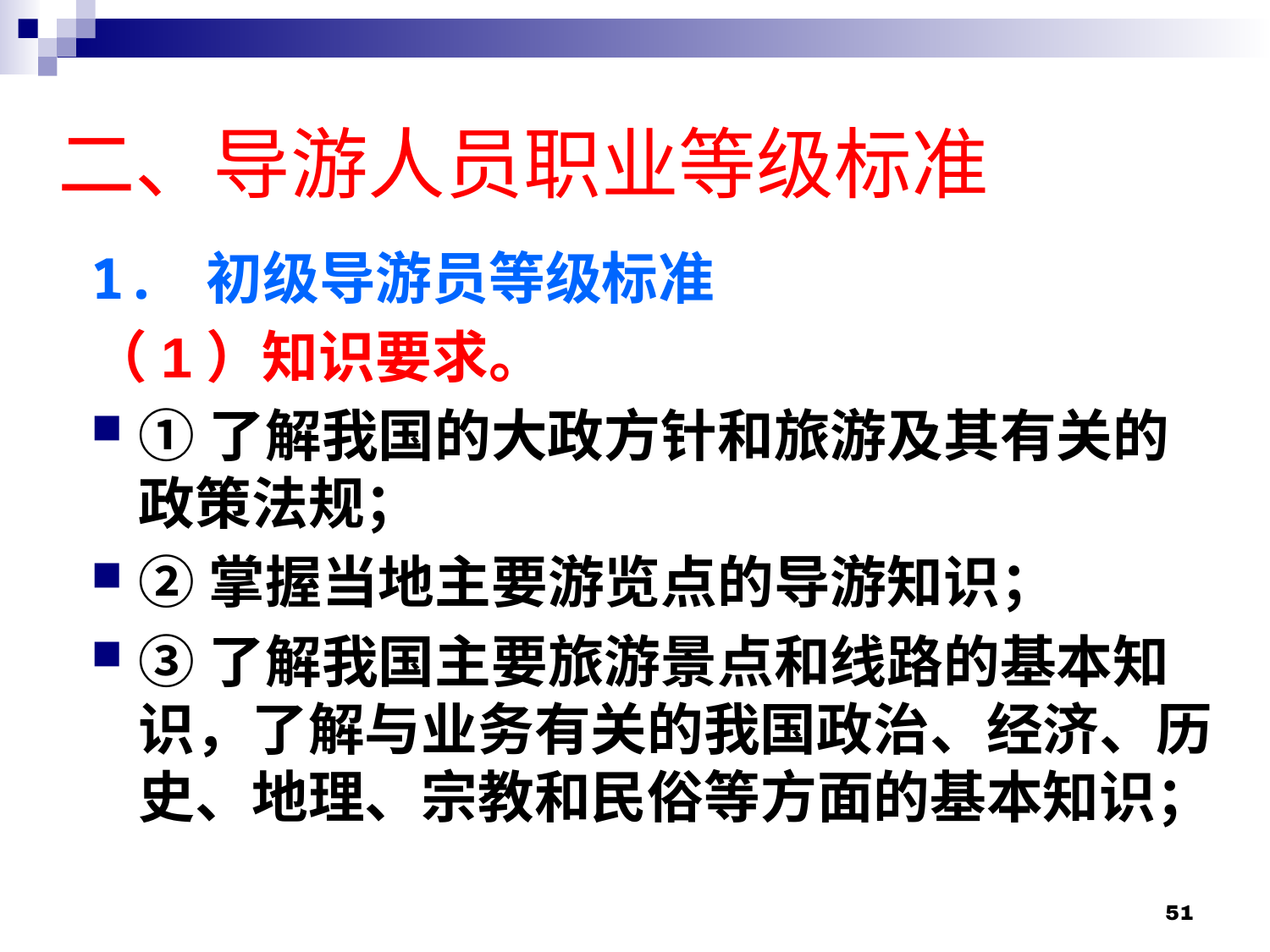

# 二、导游人员职业等级标准
1. 初级导游员等级标准
（1）知识要求。
①了解我国的大政方针和旅游及其有关的政策法规；
②掌握当地主要游览点的导游知识；
③了解我国主要旅游景点和线路的基本知识，了解与业务有关的我国政治、经济、历史、地理、宗教和民俗等方面的基本知识；
51